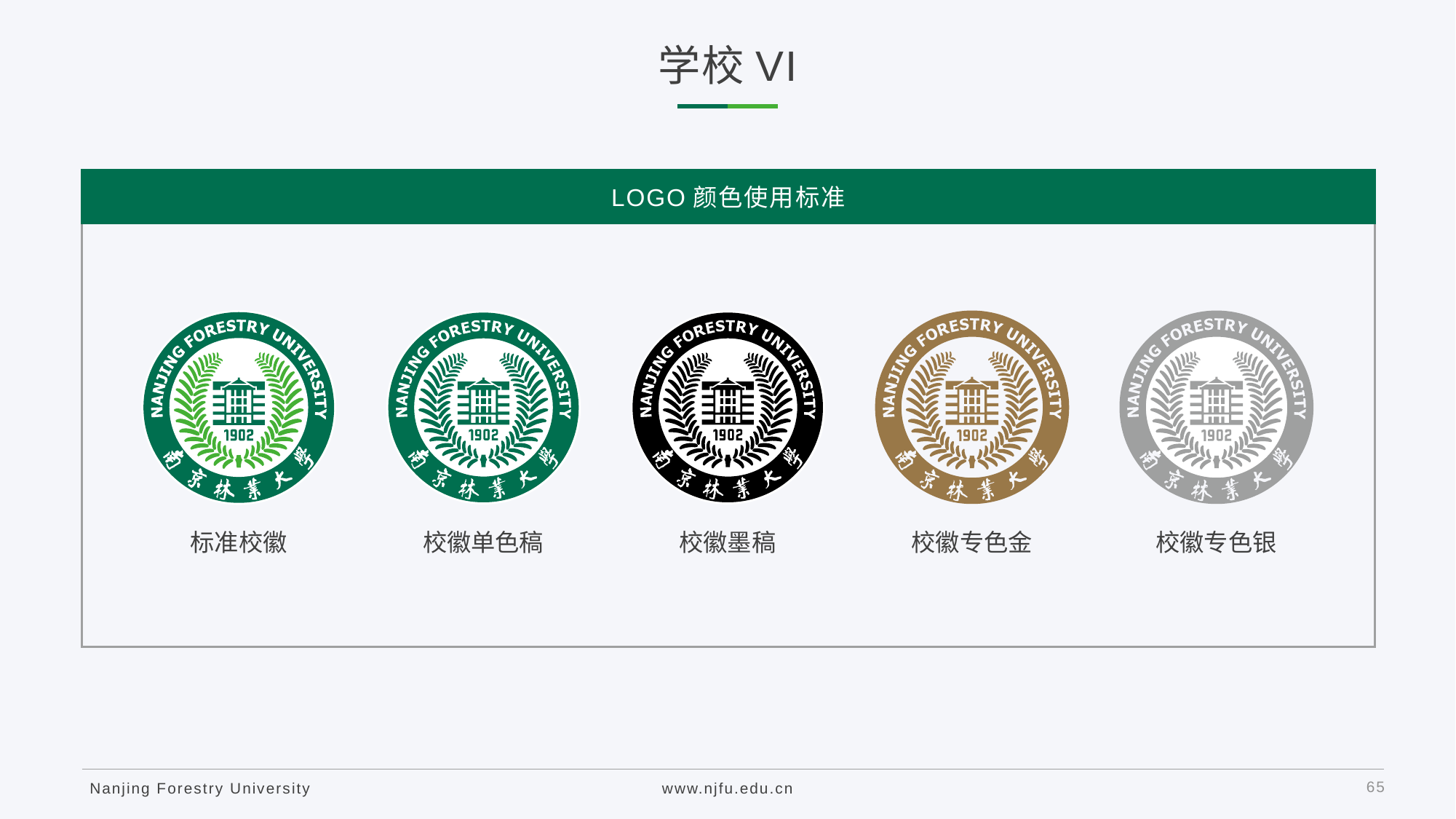

学校VI
LOGO颜色使用标准

标准校徽
校徽单色稿
校徽墨稿
校徽专色金
校徽专色银
65